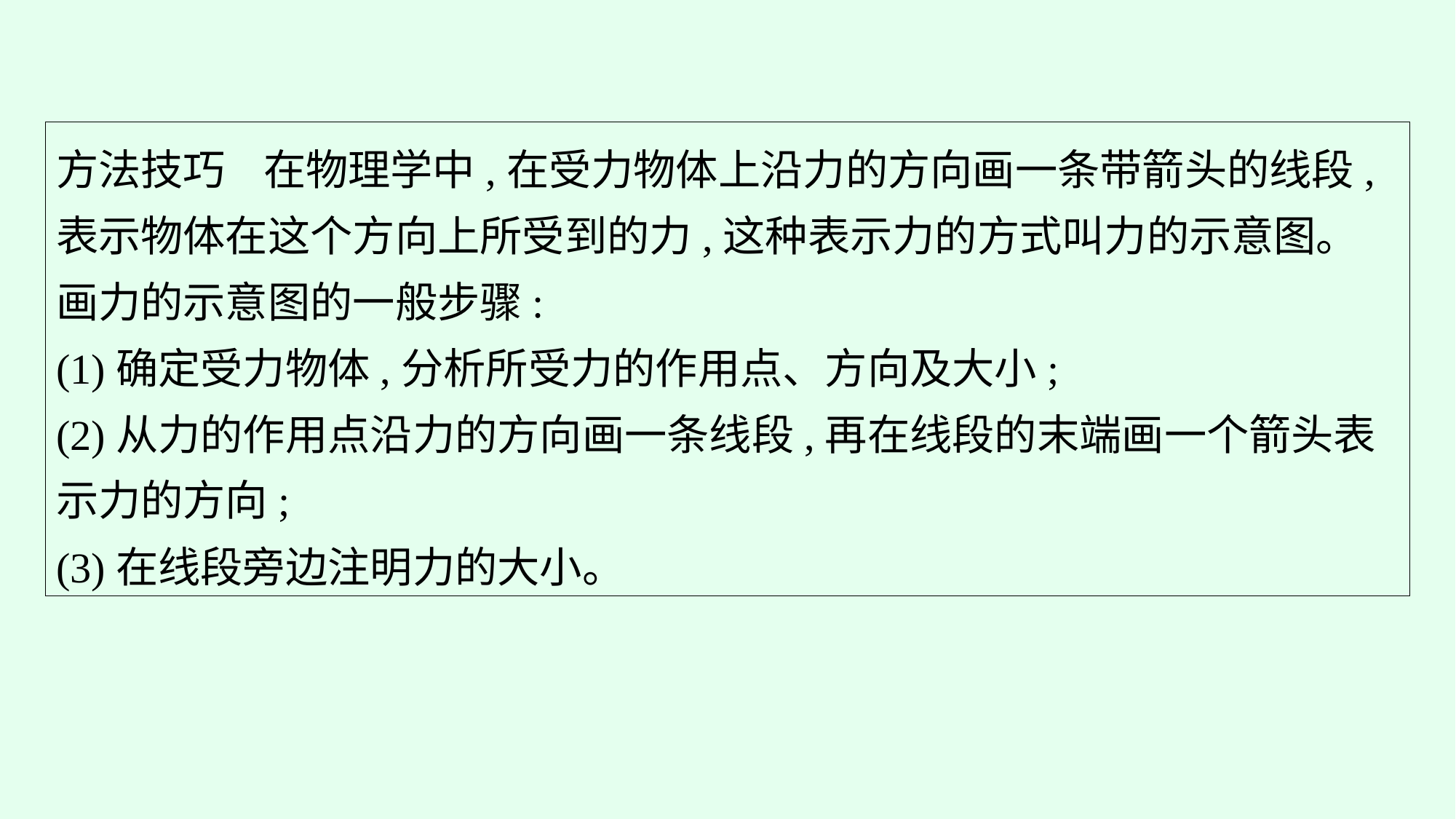

方法技巧    在物理学中,在受力物体上沿力的方向画一条带箭头的线段,表示物体在这个方向上所受到的力,这种表示力的方式叫力的示意图。画力的示意图的一般步骤:
(1)确定受力物体,分析所受力的作用点、方向及大小;
(2)从力的作用点沿力的方向画一条线段,再在线段的末端画一个箭头表示力的方向;
(3)在线段旁边注明力的大小。